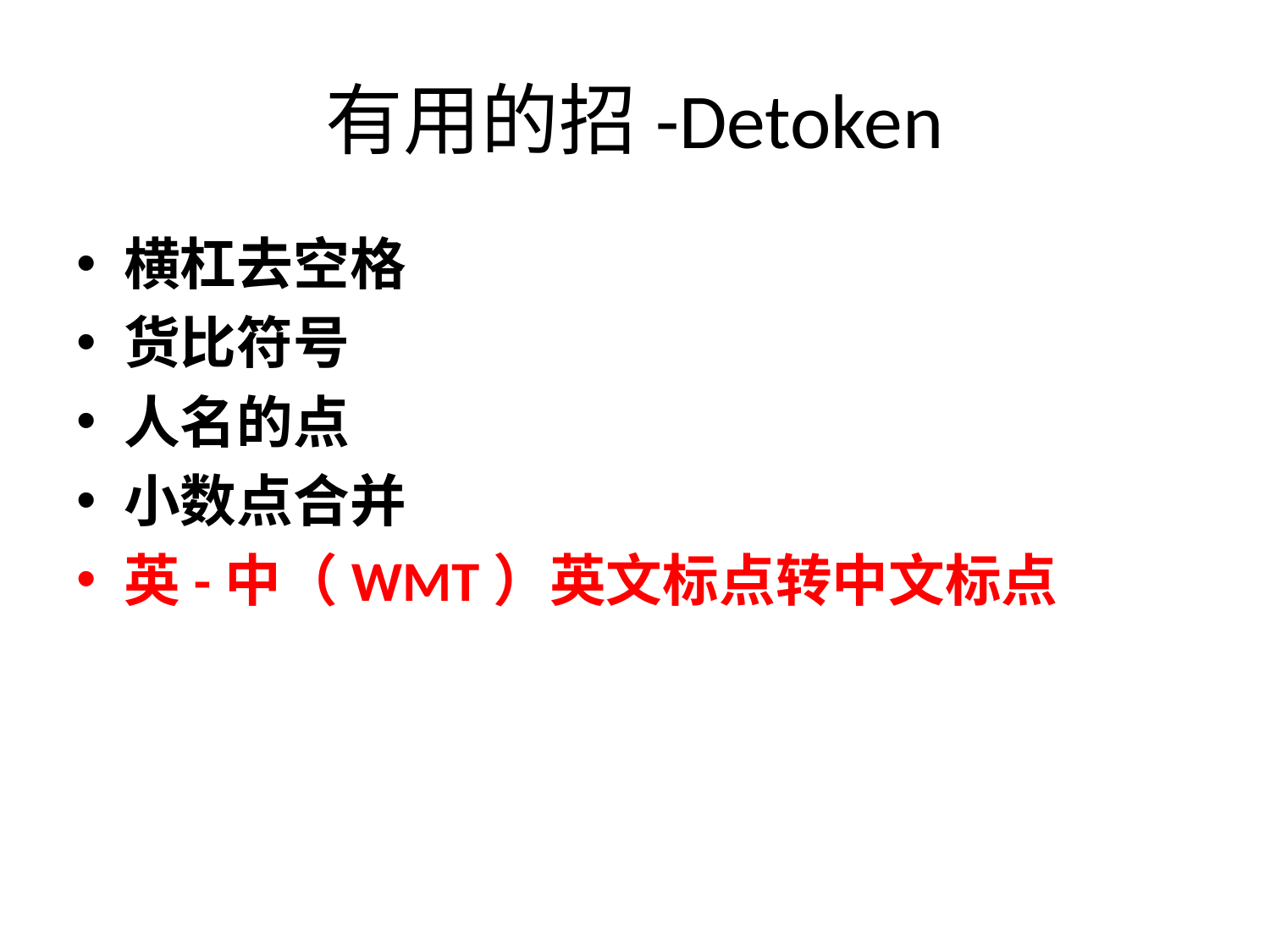

# 有用的招-Detoken
横杠去空格
货比符号
人名的点
小数点合并
英-中（WMT）英文标点转中文标点